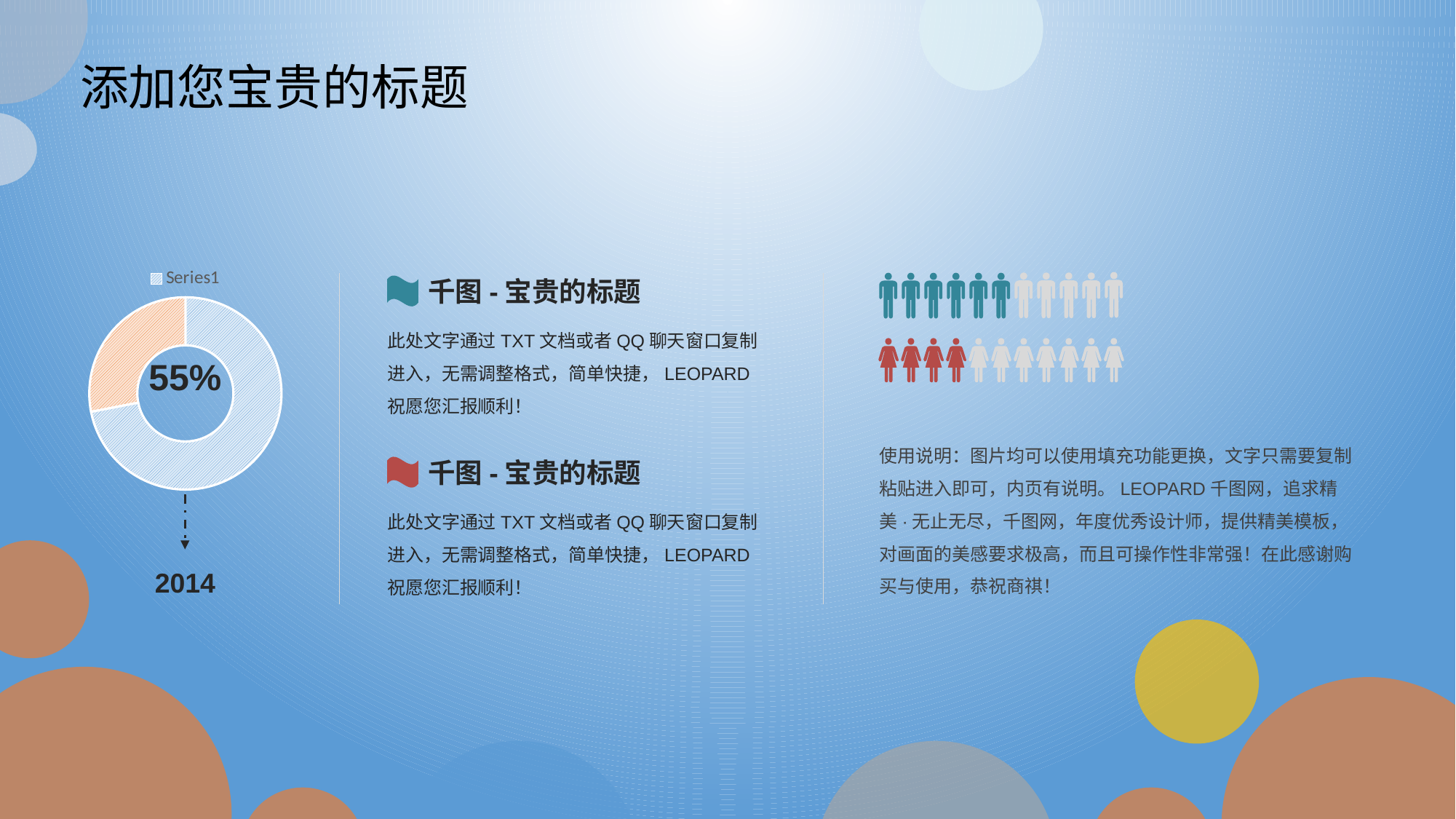

添加您宝贵的标题

### Chart

| Category | 列1 |
|---|---|
|  | 8.2 |
|  | 3.2 |
千图-宝贵的标题

此处文字通过TXT文档或者QQ聊天窗口复制进入，无需调整格式，简单快捷，LEOPARD祝愿您汇报顺利！

55%
使用说明：图片均可以使用填充功能更换，文字只需要复制粘贴进入即可，内页有说明。LEOPARD千图网，追求精美·无止无尽，千图网，年度优秀设计师，提供精美模板，对画面的美感要求极高，而且可操作性非常强！在此感谢购买与使用，恭祝商祺！
千图-宝贵的标题

此处文字通过TXT文档或者QQ聊天窗口复制进入，无需调整格式，简单快捷，LEOPARD祝愿您汇报顺利！

2014